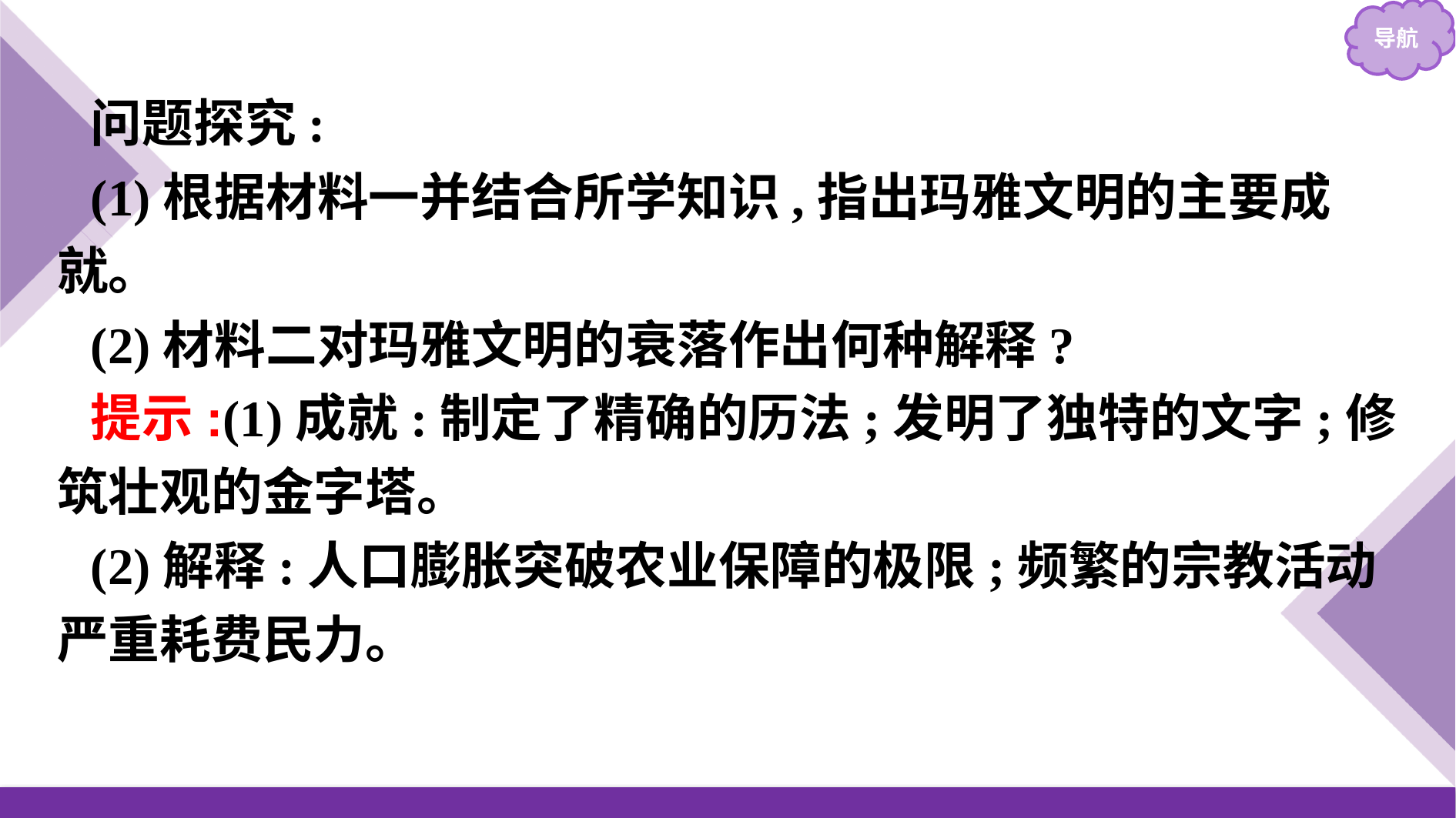

问题探究:
(1)根据材料一并结合所学知识,指出玛雅文明的主要成就。
(2)材料二对玛雅文明的衰落作出何种解释?
提示:(1)成就:制定了精确的历法;发明了独特的文字;修筑壮观的金字塔。
(2)解释:人口膨胀突破农业保障的极限;频繁的宗教活动严重耗费民力。